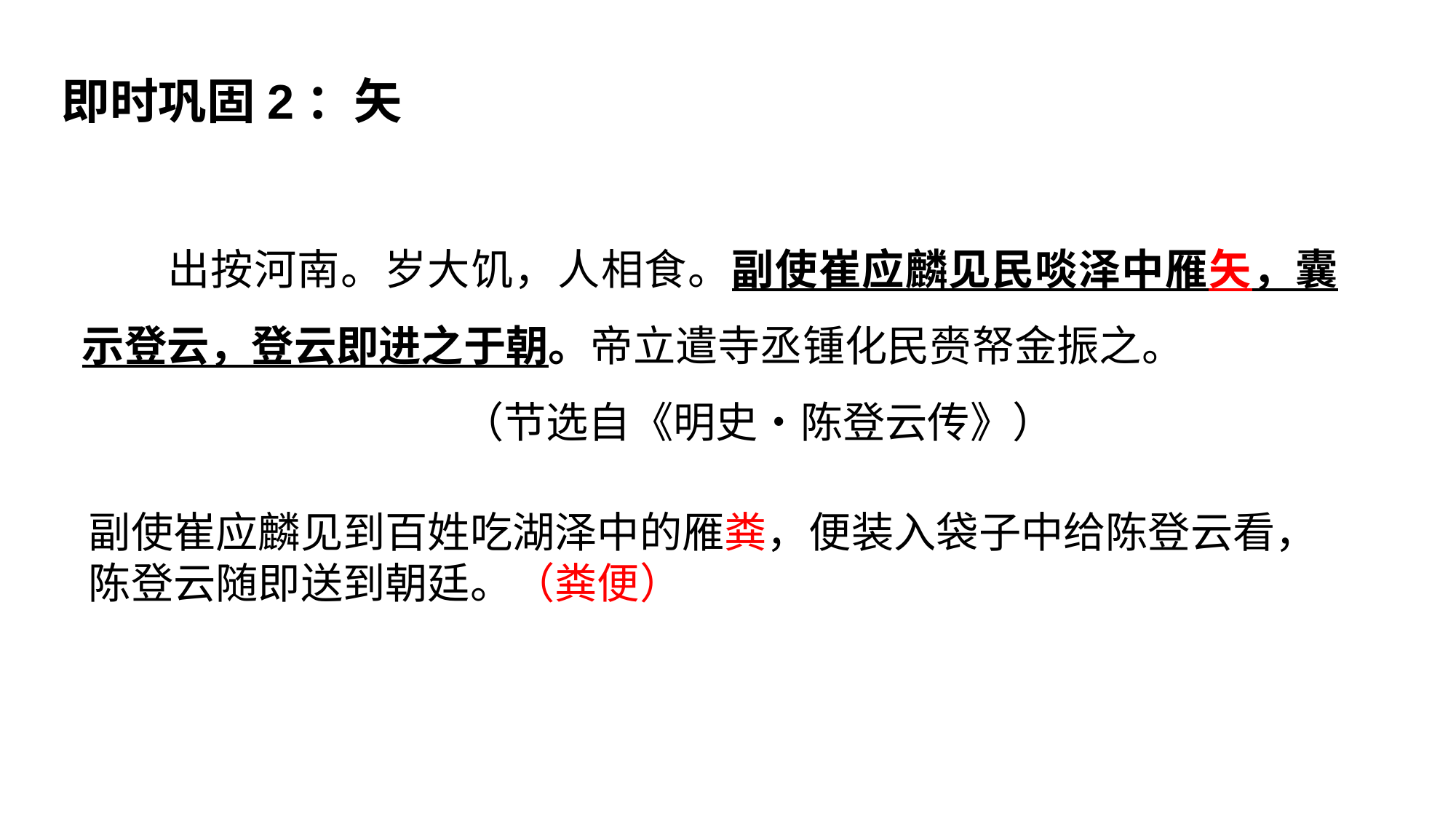

即时巩固2：矢

出按河南。岁大饥，人相食。副使崔应麟见民啖泽中雁矢，囊示登云，登云即进之于朝。帝立遣寺丞锺化民赍帑金振之。
                              （节选自《明史•陈登云传》）
副使崔应麟见到百姓吃湖泽中的雁粪，便装入袋子中给陈登云看，陈登云随即送到朝廷。（粪便）